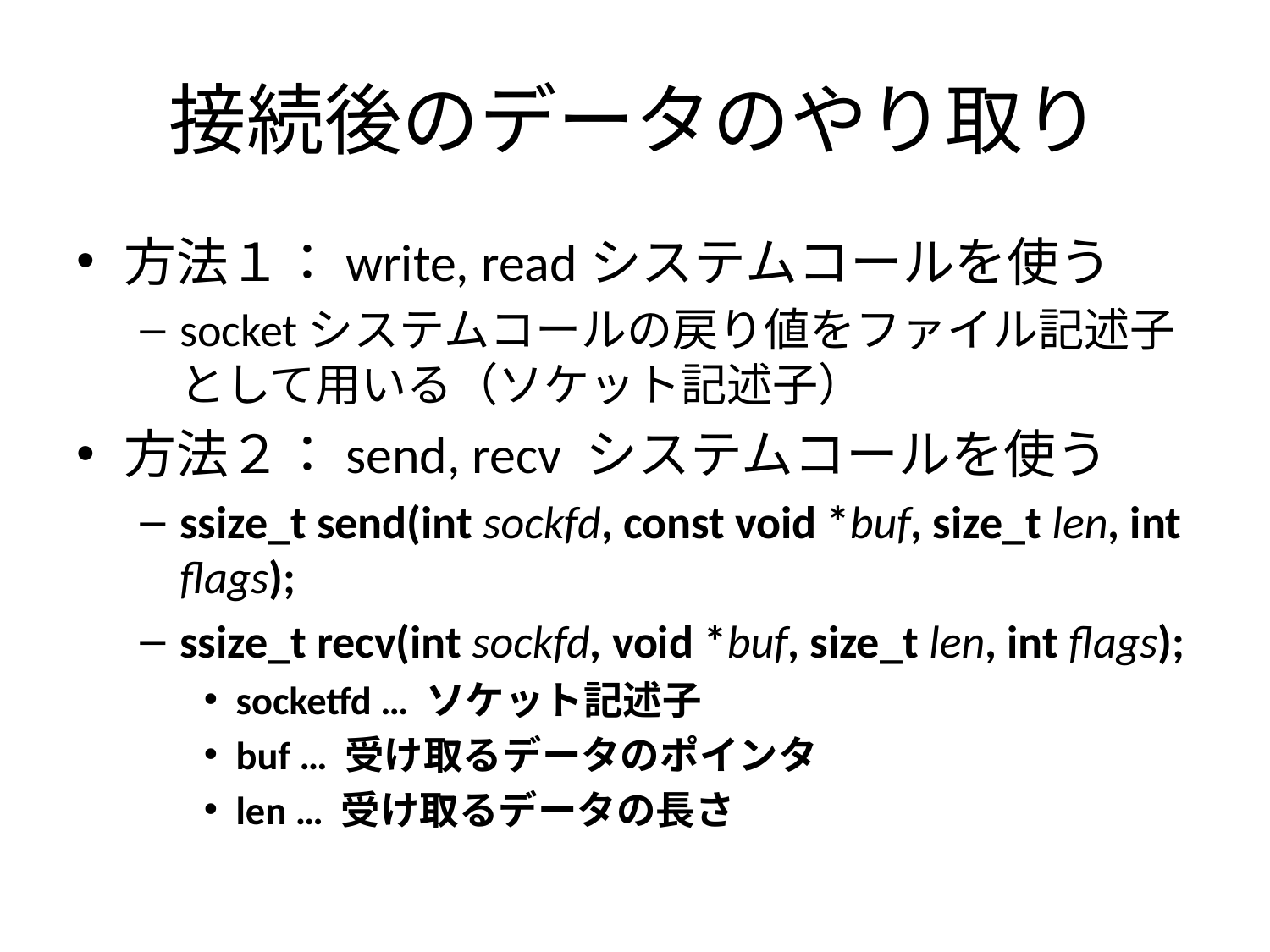

# 接続後のデータのやり取り
方法１：write, readシステムコールを使う
socketシステムコールの戻り値をファイル記述子
として用いる（ソケット記述子）
方法２：send, recv システムコールを使う
ssize_t send(int sockfd, const void *buf, size_t len, int flags);
ssize_t recv(int sockfd, void *buf, size_t len, int flags);
socketfd … ソケット記述子
buf … 受け取るデータのポインタ
len … 受け取るデータの長さ